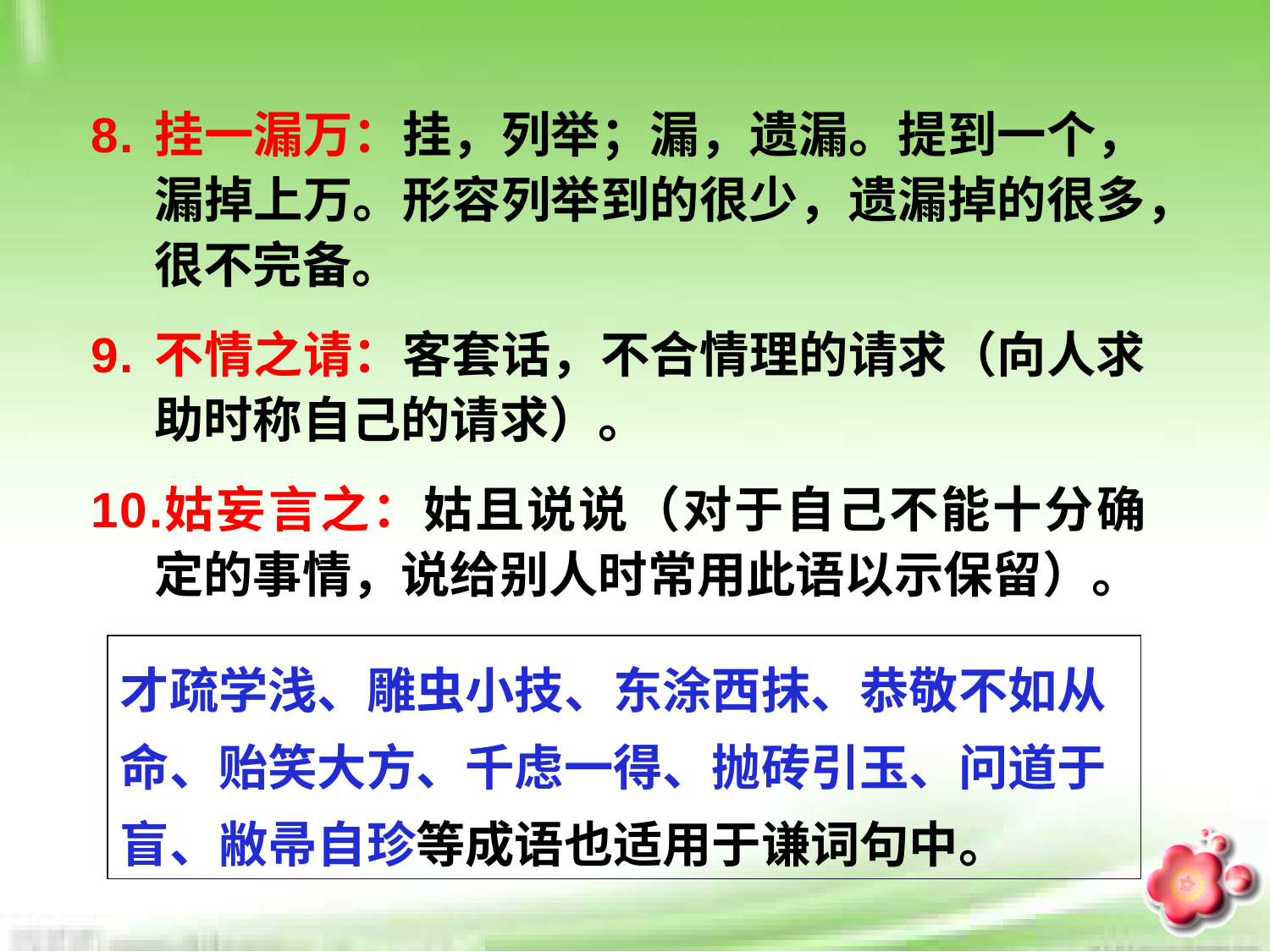

挂一漏万：挂，列举；漏，遗漏。提到一个，漏掉上万。形容列举到的很少，遗漏掉的很多，很不完备。
不情之请：客套话，不合情理的请求（向人求助时称自己的请求）。
姑妄言之：姑且说说（对于自己不能十分确定的事情，说给别人时常用此语以示保留）。
才疏学浅、雕虫小技、东涂西抹、恭敬不如从命、贻笑大方、千虑一得、抛砖引玉、问道于盲、敝帚自珍等成语也适用于谦词句中。